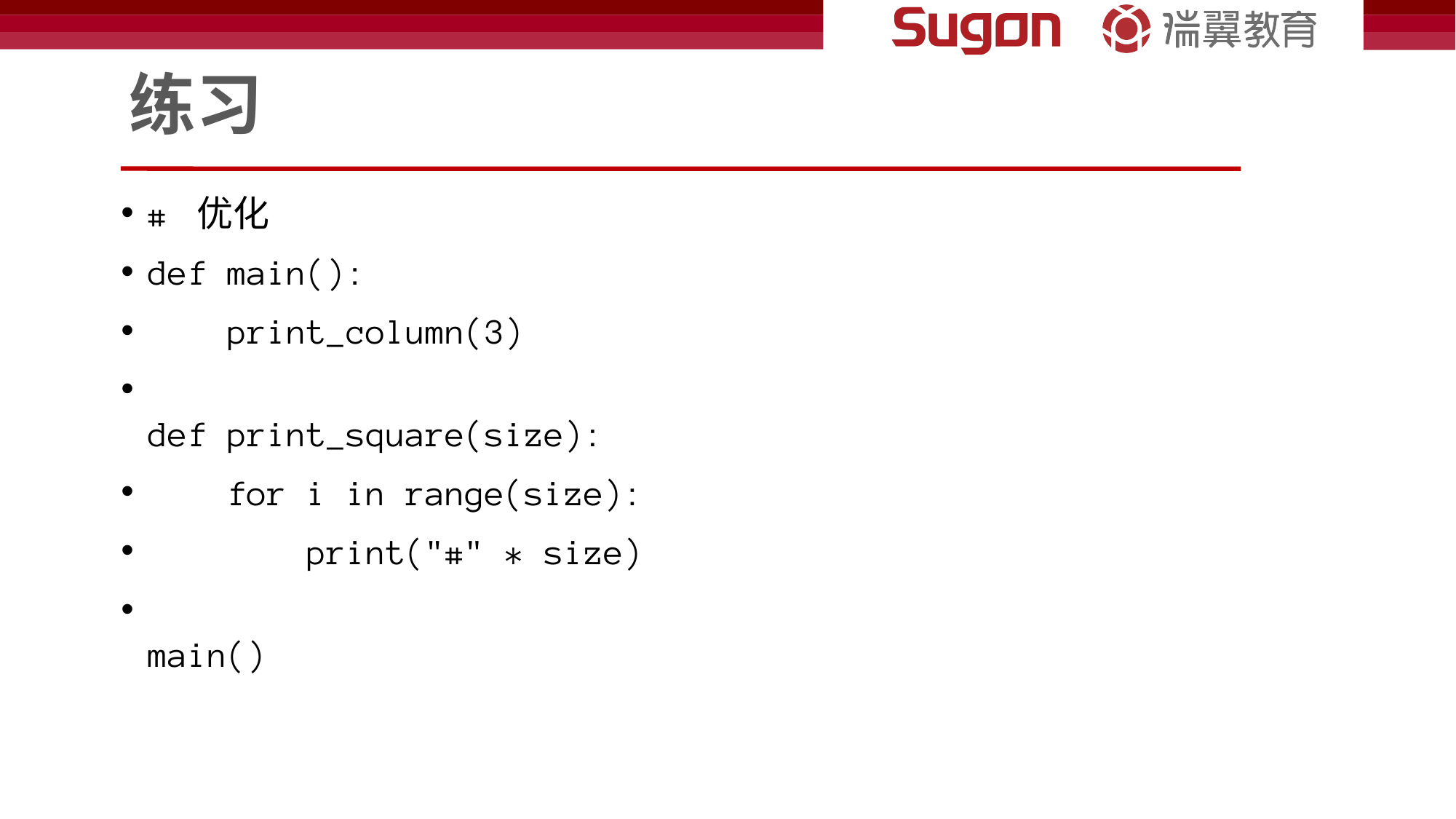

# 练习
# 优化
def main():
    print_column(3)
def print_square(size):
    for i in range(size):
        print("#" * size)
main()